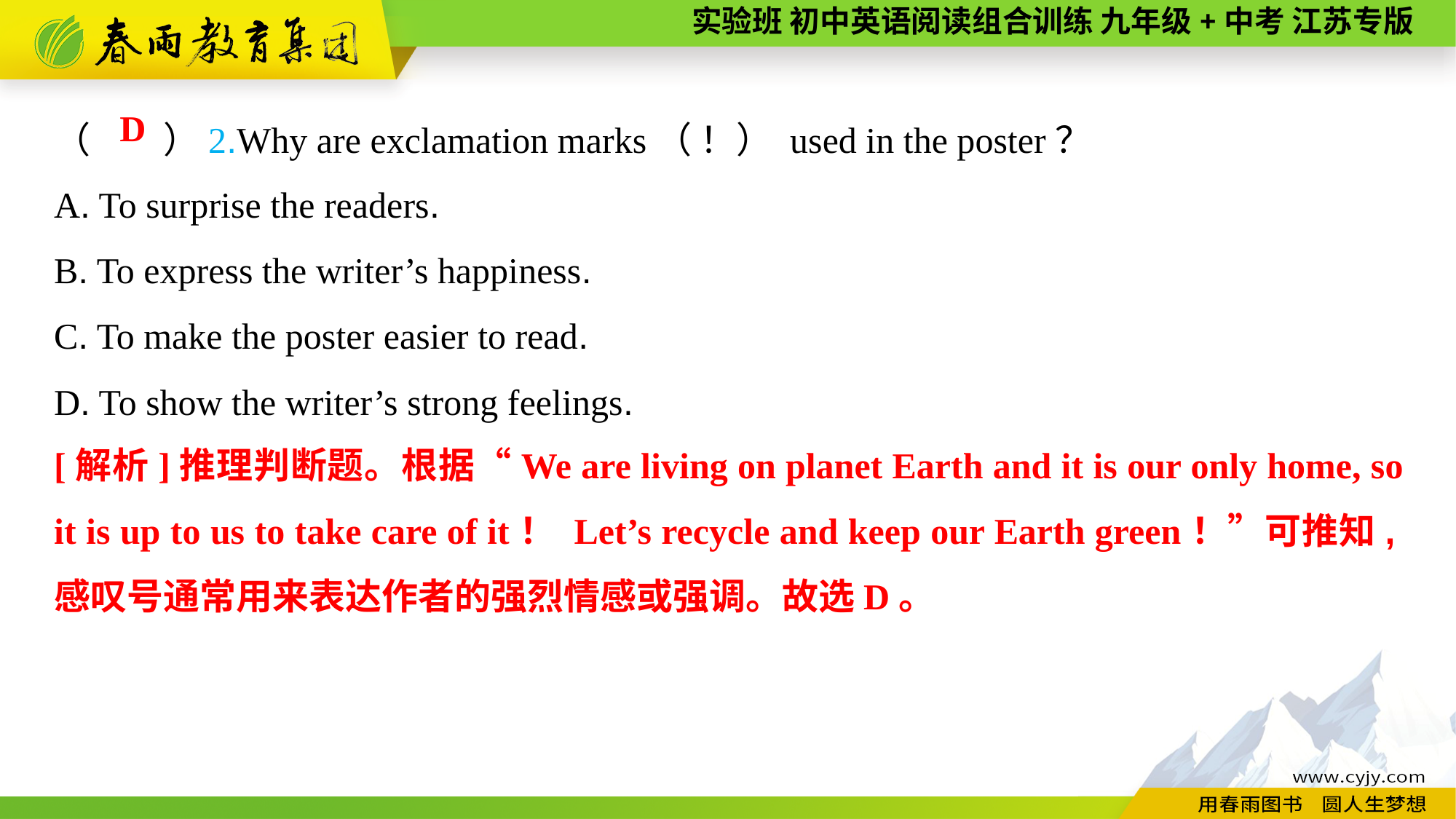

（　　）2.Why are exclamation marks（ ！） used in the poster？
A. To surprise the readers.
B. To express the writer’s happiness.
C. To make the poster easier to read.
D. To show the writer’s strong feelings.
D
[解析]推理判断题。根据“We are living on planet Earth and it is our only home, so it is up to us to take care of it！ Let’s recycle and keep our Earth green！”可推知,感叹号通常用来表达作者的强烈情感或强调。故选D。